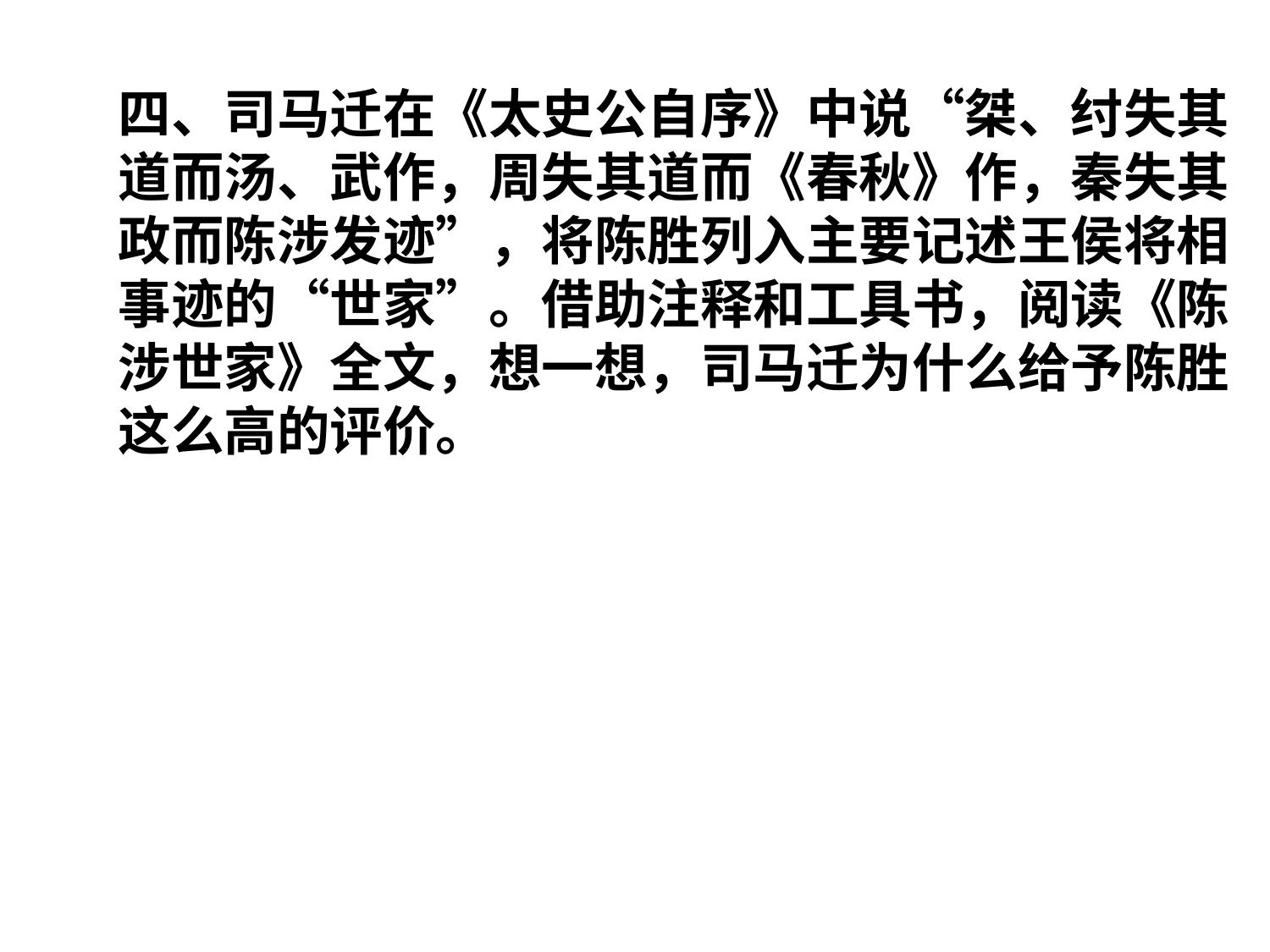

四、司马迁在《太史公自序》中说“桀、纣失其道而汤、武作，周失其道而《春秋》作，秦失其政而陈涉发迹”，将陈胜列入主要记述王侯将相事迹的“世家”。借助注释和工具书，阅读《陈涉世家》全文，想一想，司马迁为什么给予陈胜这么高的评价。